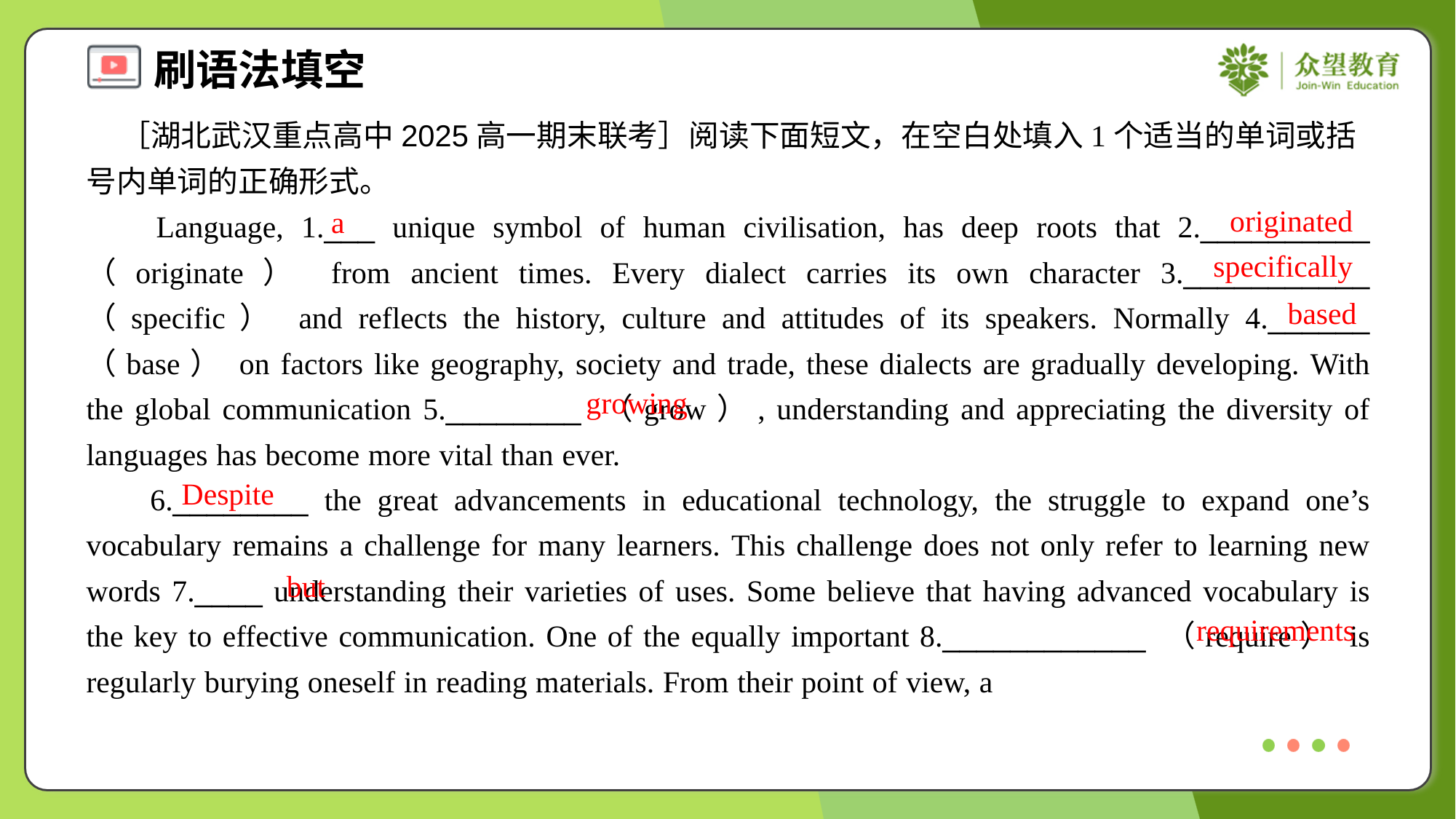

［湖北武汉重点高中2025高一期末联考］阅读下面短文，在空白处填入1个适当的单词或括号内单词的正确形式。
    Language, 1.___ unique symbol of human civilisation, has deep roots that 2.__________ （originate） from ancient times. Every dialect carries its own character 3.___________ （specific） and reflects the history, culture and attitudes of its speakers. Normally 4.______ （base） on factors like geography, society and trade, these dialects are gradually developing. With the global communication 5.________ （grow）, understanding and appreciating the diversity of languages has become more vital than ever.
    6.________ the great advancements in educational technology, the struggle to expand one’s vocabulary remains a challenge for many learners. This challenge does not only refer to learning new words 7.____ understanding their varieties of uses. Some believe that having advanced vocabulary is the key to effective communication. One of the equally important 8.____________ （require） is regularly burying oneself in reading materials. From their point of view, a
originated
a
specifically
based
growing
Despite
but
requirements